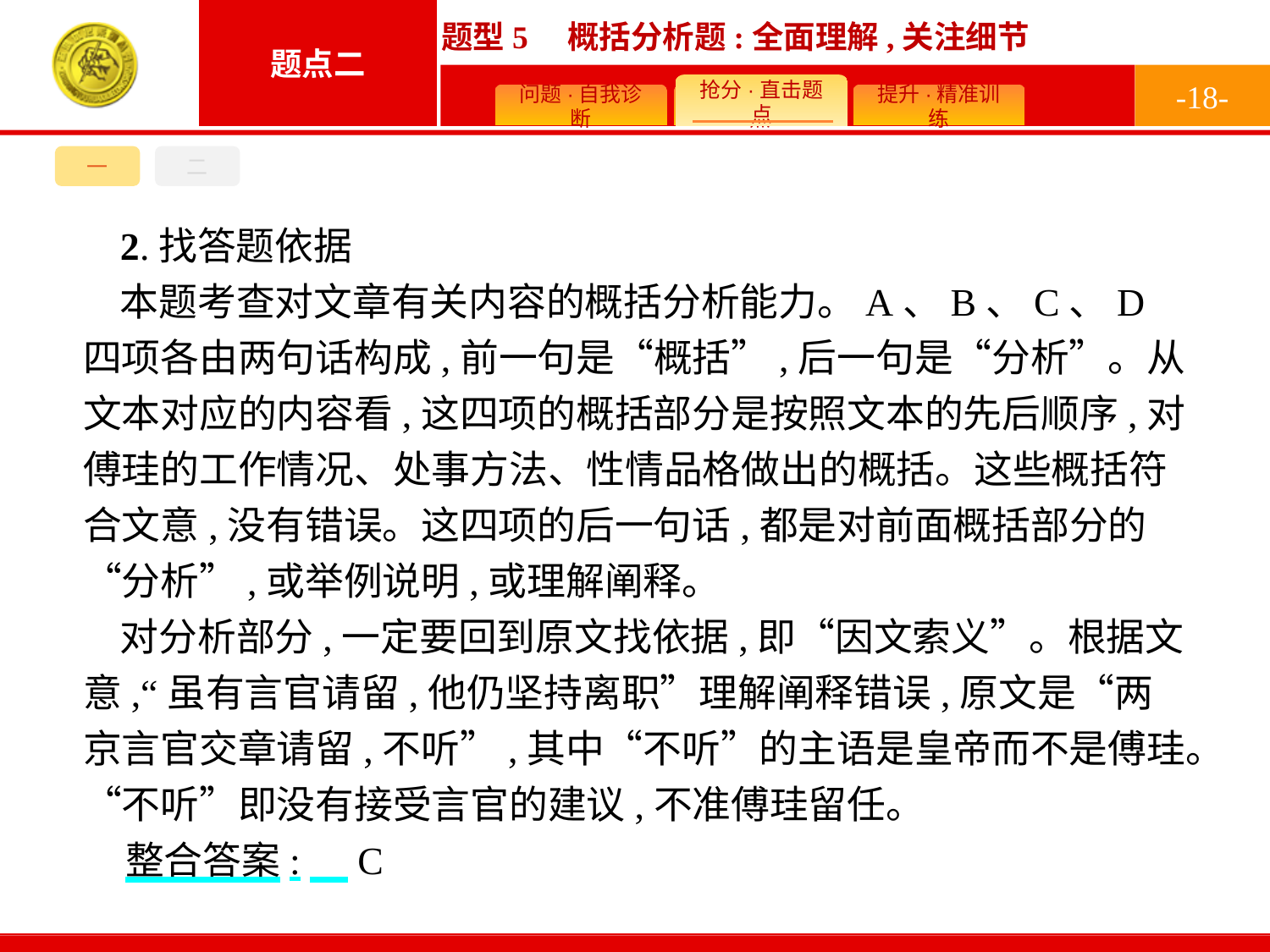

-18-
一
二
2.找答题依据
本题考查对文章有关内容的概括分析能力。A、B、C、D四项各由两句话构成,前一句是“概括”,后一句是“分析”。从文本对应的内容看,这四项的概括部分是按照文本的先后顺序,对傅珪的工作情况、处事方法、性情品格做出的概括。这些概括符合文意,没有错误。这四项的后一句话,都是对前面概括部分的“分析”,或举例说明,或理解阐释。
对分析部分,一定要回到原文找依据,即“因文索义”。根据文意,“虽有言官请留,他仍坚持离职”理解阐释错误,原文是“两京言官交章请留,不听”,其中“不听”的主语是皇帝而不是傅珪。“不听”即没有接受言官的建议,不准傅珪留任。
整合答案:　C